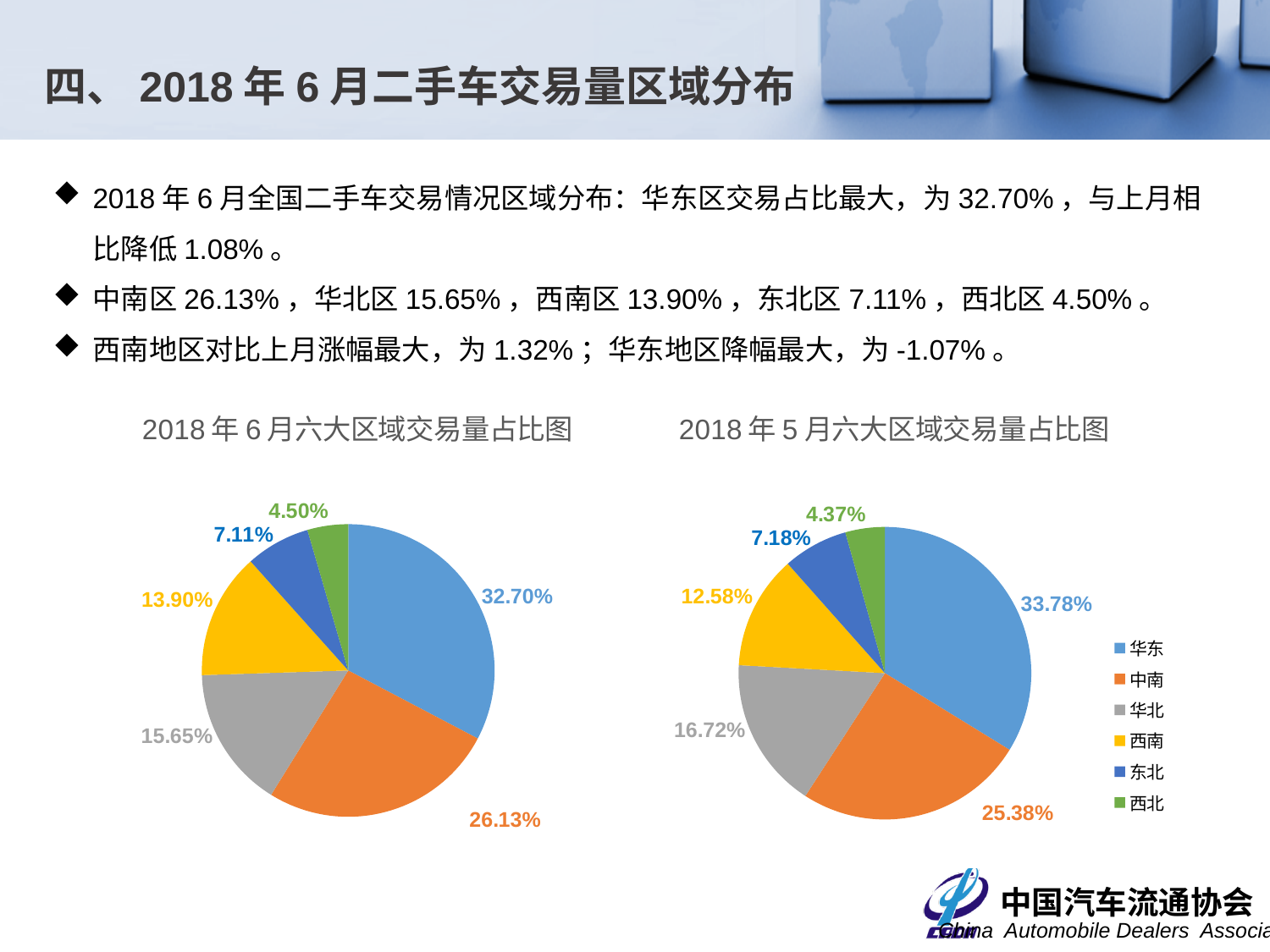

四、2018年6月二手车交易量区域分布
2018年6月全国二手车交易情况区域分布：华东区交易占比最大，为32.70%，与上月相比降低1.08%。
中南区26.13%，华北区15.65%，西南区13.90%，东北区7.11%，西北区4.50%。
西南地区对比上月涨幅最大，为1.32%；华东地区降幅最大，为-1.07%。

### Chart: 2018年5月六大区域交易量占比图

| Category | 交易占比 |
|---|---|
| 华东 | 0.3377784944860109 |
| 中南 | 0.2537540595379503 |
| 华北 | 0.16715944975649022 |
| 西南 | 0.12580556943254165 |
| 东北 | 0.07184519767154794 |
| 西北 | 0.04365722911545918 |

### Chart: 2018年6月六大区域交易量占比图

| Category | 交易占比 |
|---|---|
| 华东 | 0.32704952473965754 |
| 中南 | 0.2612796256969917 |
| 华北 | 0.15653875709294374 |
| 西南 | 0.1390235869947874 |
| 东北 | 0.07111965355773343 |
| 西北 | 0.044988851917886534 |